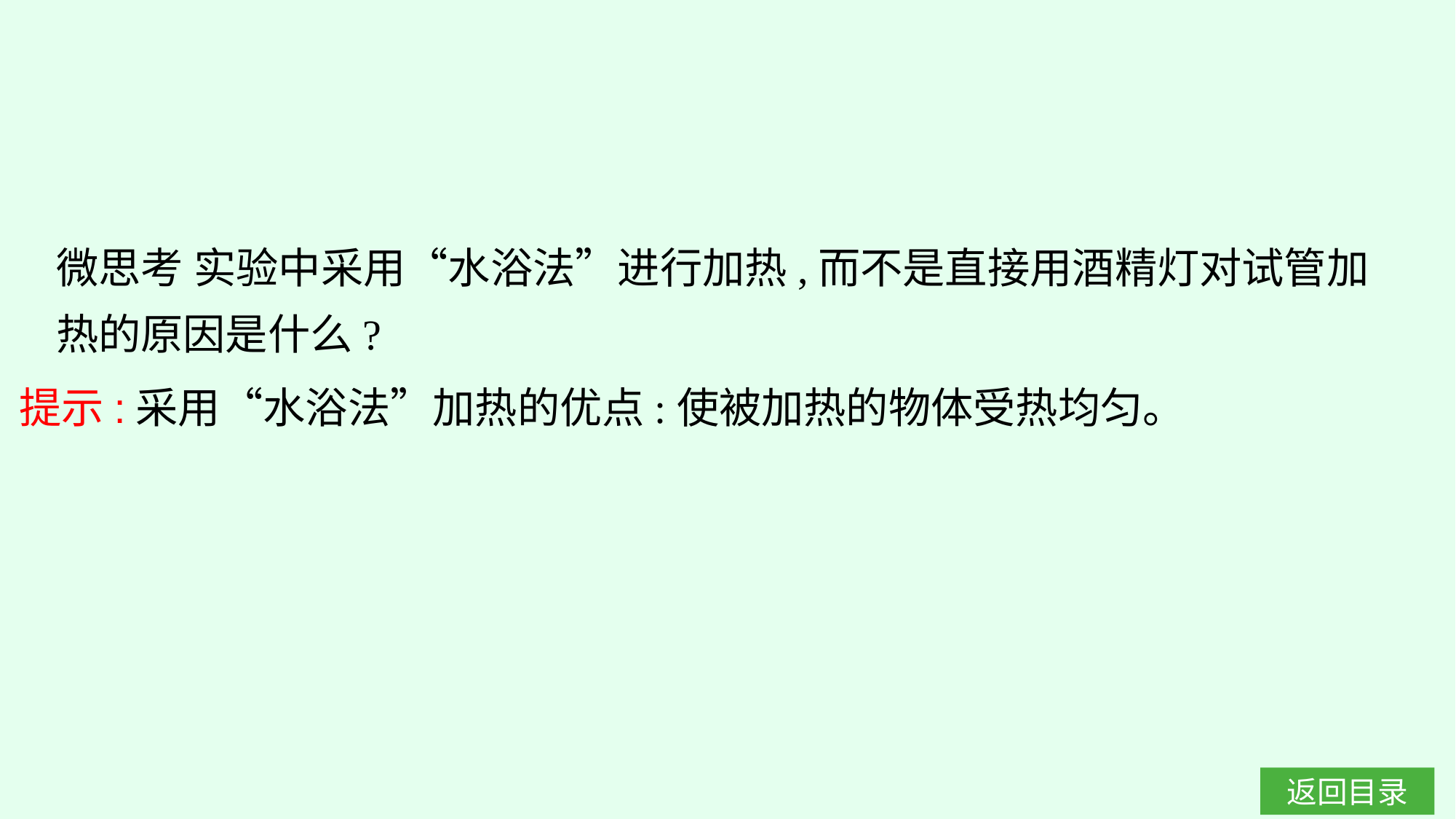

微思考 实验中采用“水浴法”进行加热,而不是直接用酒精灯对试管加热的原因是什么?
提示:采用“水浴法”加热的优点:使被加热的物体受热均匀。